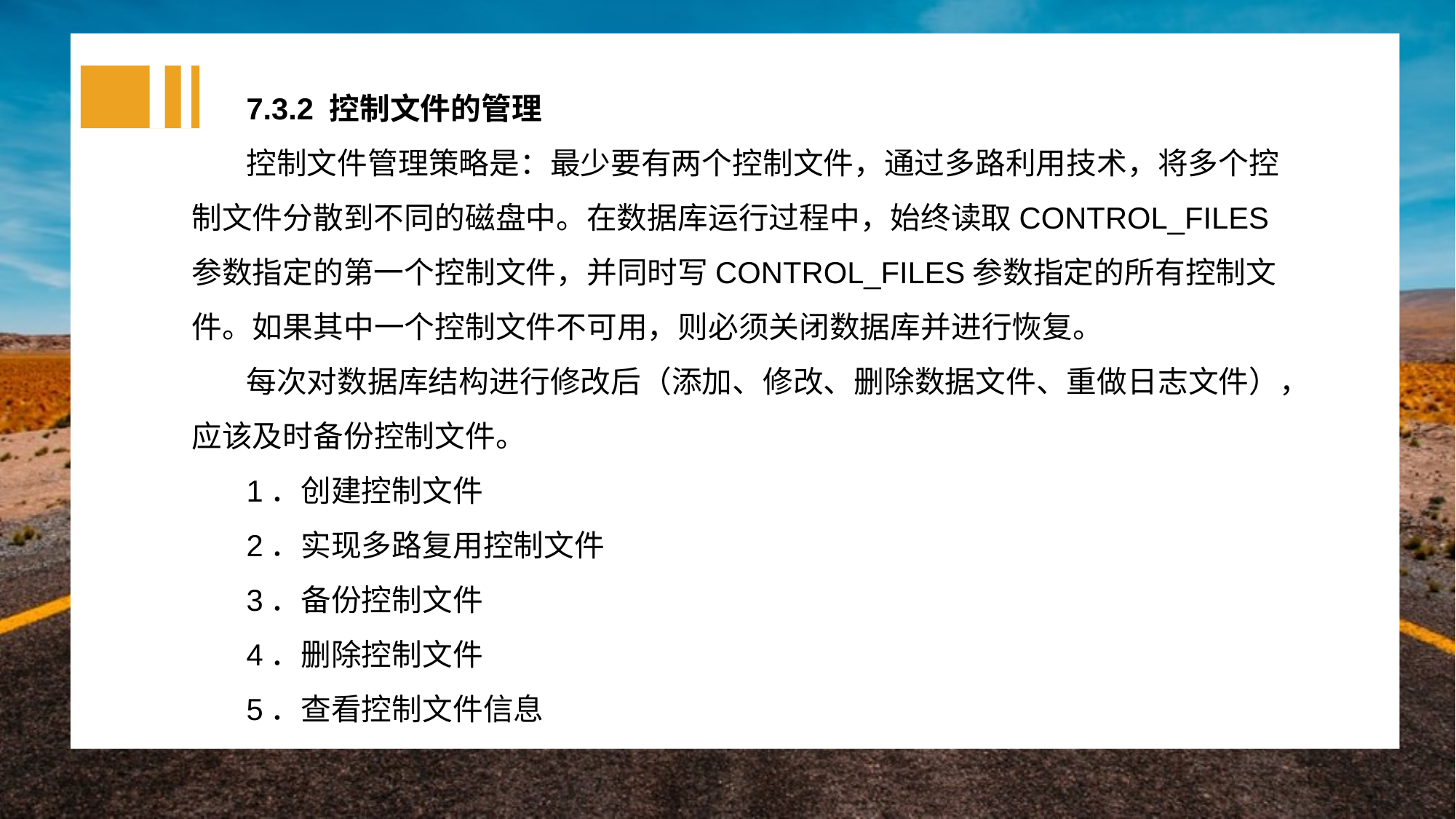

7.3.2 控制文件的管理
控制文件管理策略是：最少要有两个控制文件，通过多路利用技术，将多个控制文件分散到不同的磁盘中。在数据库运行过程中，始终读取CONTROL_FILES参数指定的第一个控制文件，并同时写CONTROL_FILES参数指定的所有控制文件。如果其中一个控制文件不可用，则必须关闭数据库并进行恢复。
每次对数据库结构进行修改后（添加、修改、删除数据文件、重做日志文件），应该及时备份控制文件。
1．创建控制文件
2．实现多路复用控制文件
3．备份控制文件
4．删除控制文件
5．查看控制文件信息